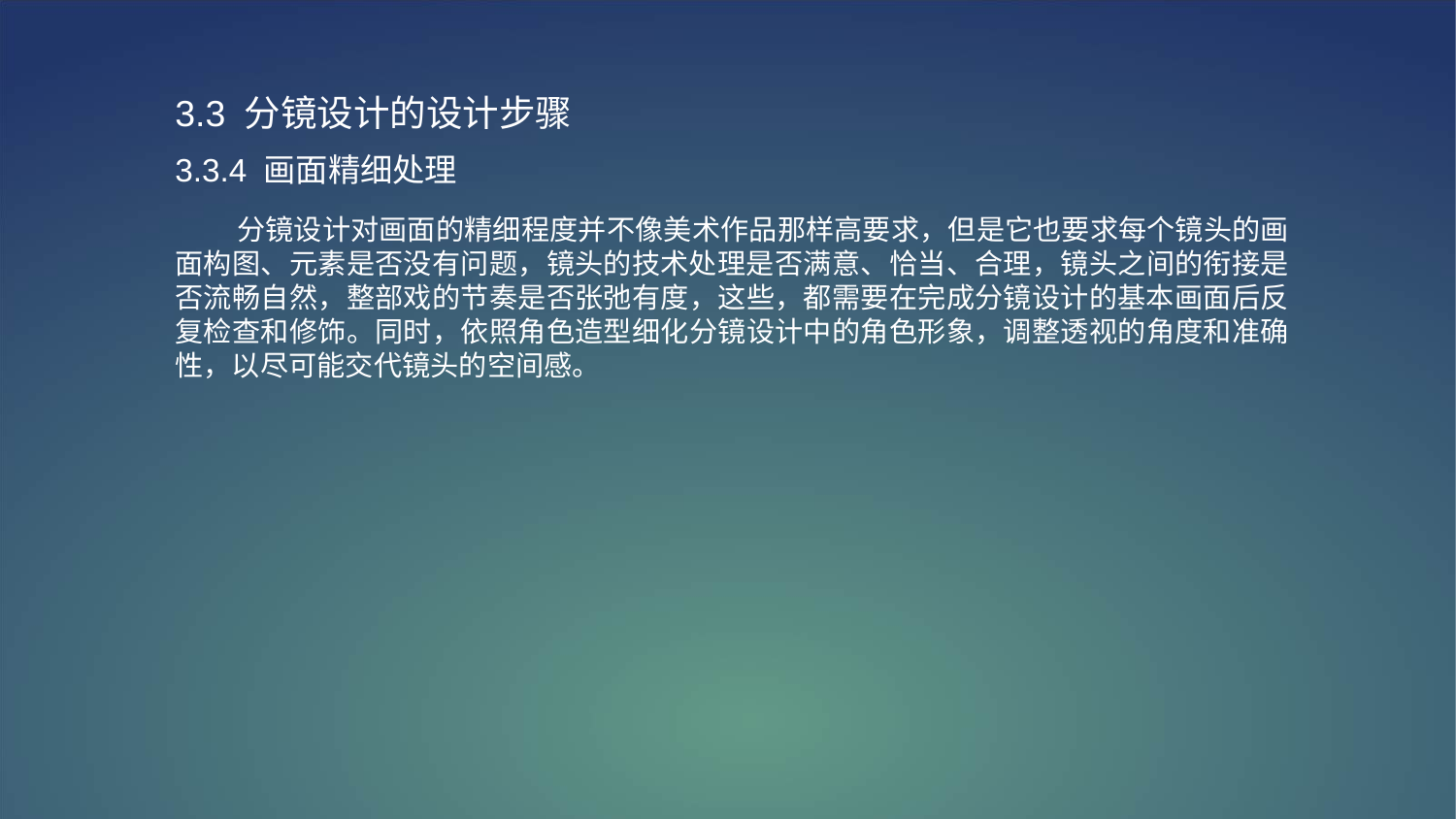

3.3 分镜设计的设计步骤
3.3.4 画面精细处理
  分镜设计对画面的精细程度并不像美术作品那样高要求，但是它也要求每个镜头的画面构图、元素是否没有问题，镜头的技术处理是否满意、恰当、合理，镜头之间的衔接是否流畅自然，整部戏的节奏是否张弛有度，这些，都需要在完成分镜设计的基本画面后反复检查和修饰。同时，依照角色造型细化分镜设计中的角色形象，调整透视的角度和准确性，以尽可能交代镜头的空间感。